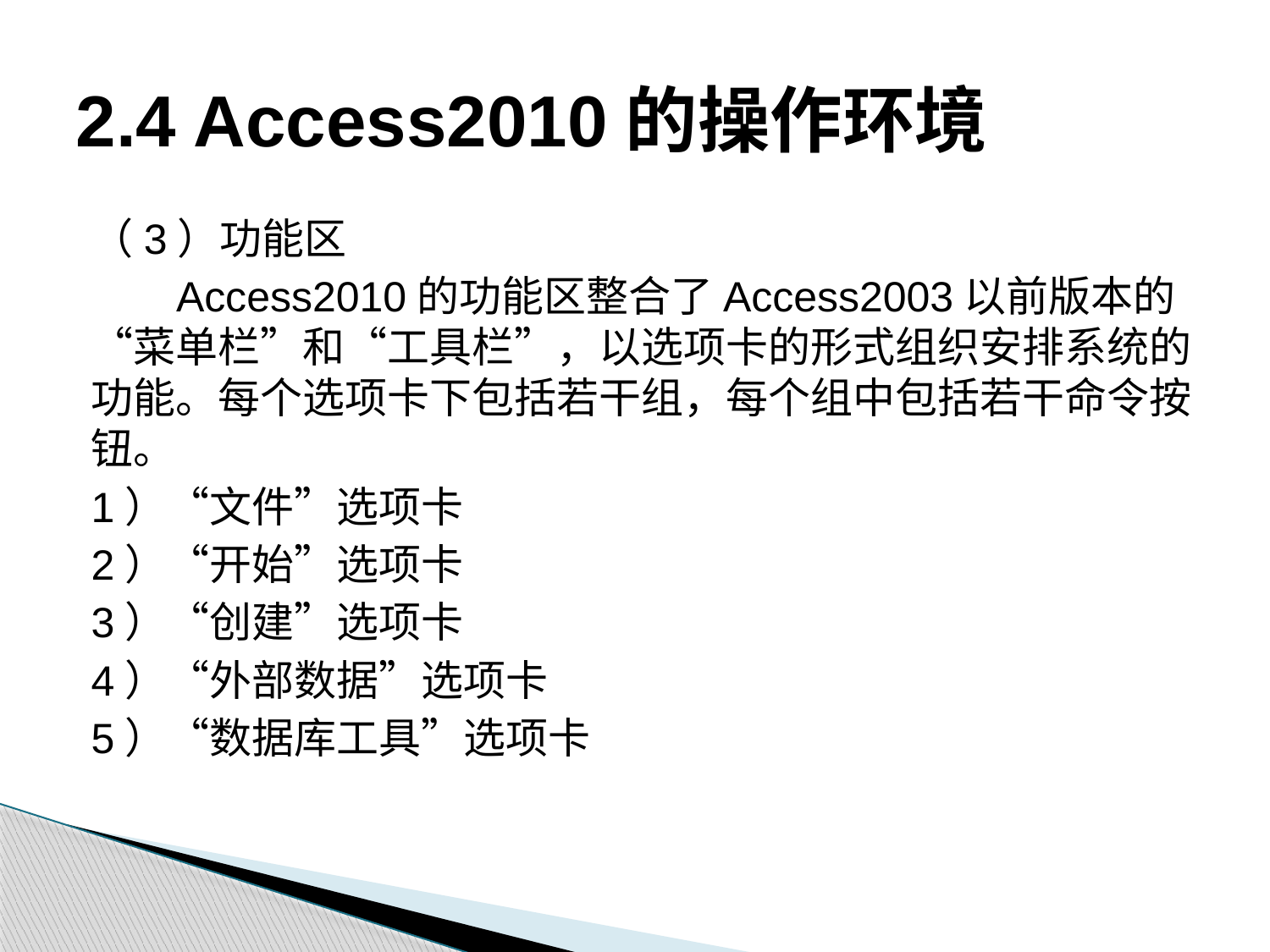

# 2.4 Access2010的操作环境
（3）功能区
Access2010的功能区整合了Access2003以前版本的“菜单栏”和“工具栏”，以选项卡的形式组织安排系统的功能。每个选项卡下包括若干组，每个组中包括若干命令按钮。
1）“文件”选项卡
2）“开始”选项卡
3）“创建”选项卡
4）“外部数据”选项卡
5）“数据库工具”选项卡